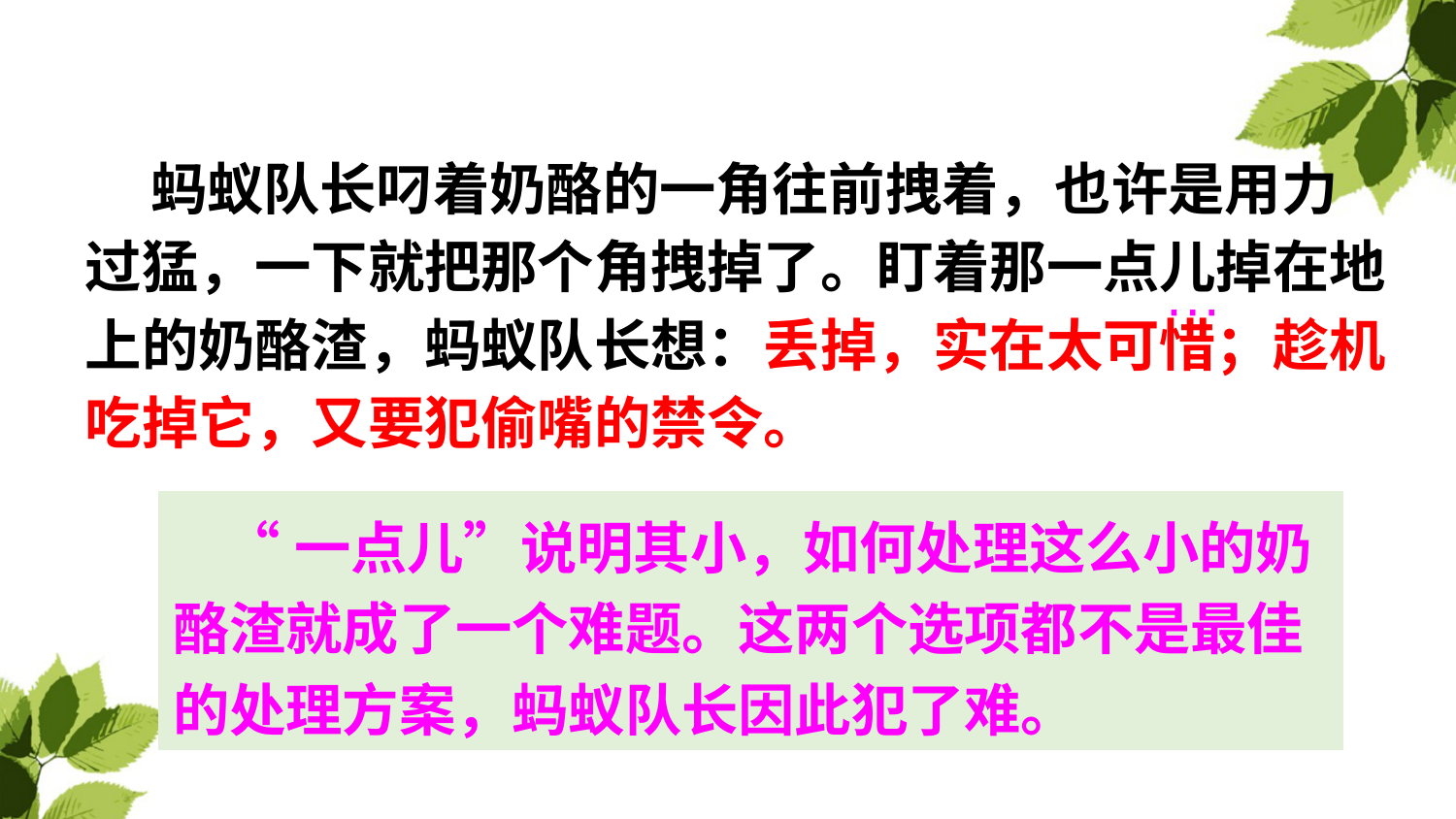

蚂蚁队长叼着奶酪的一角往前拽着，也许是用力过猛，一下就把那个角拽掉了。盯着那一点儿掉在地上的奶酪渣，蚂蚁队长想：丢掉，实在太可惜；趁机吃掉它，又要犯偷嘴的禁令。
···
    “一点儿”说明其小，如何处理这么小的奶酪渣就成了一个难题。这两个选项都不是最佳的处理方案，蚂蚁队长因此犯了难。